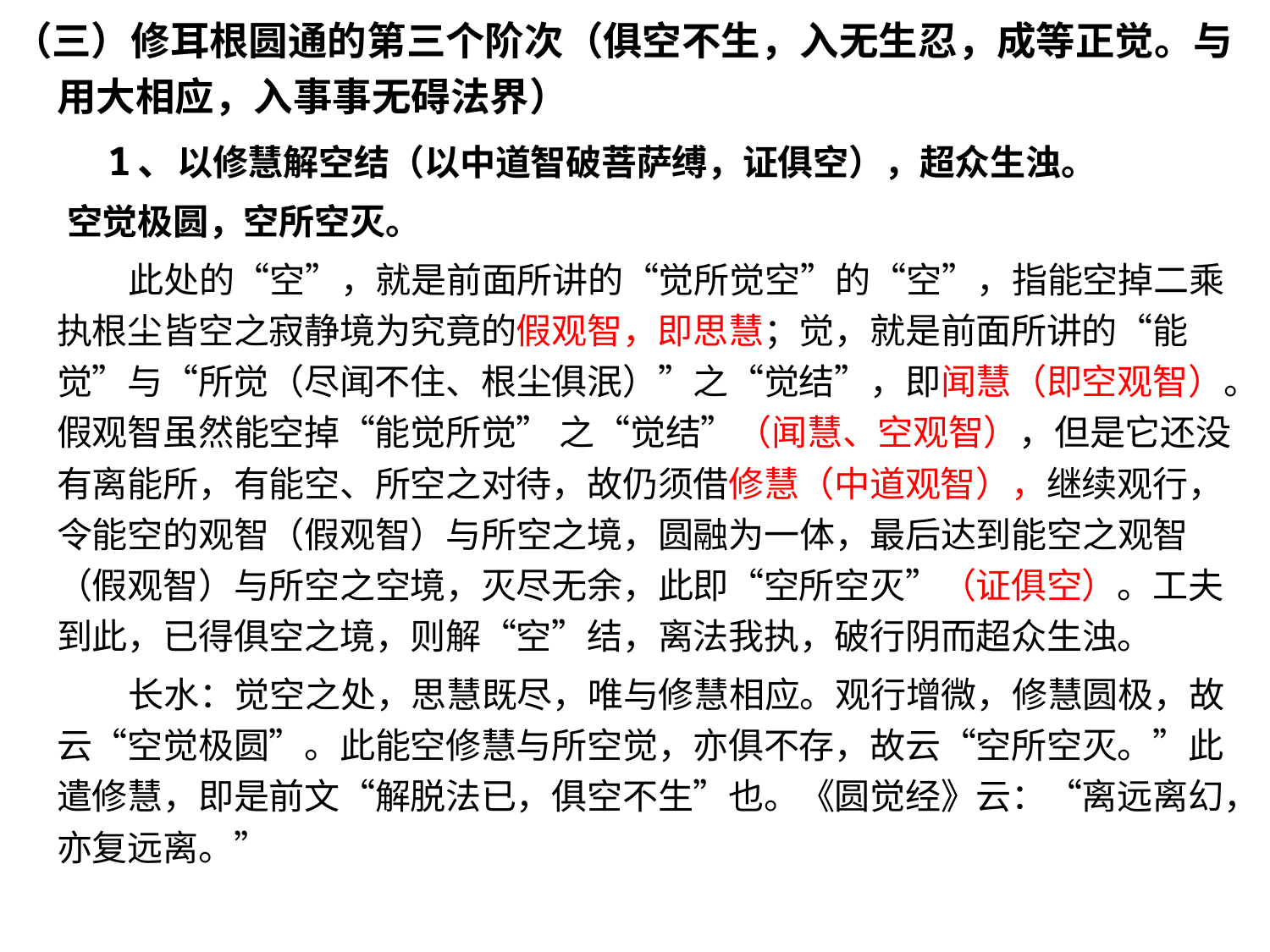

（三）修耳根圆通的第三个阶次（俱空不生，入无生忍，成等正觉。与用大相应，入事事无碍法界）
    1、以修慧解空结（以中道智破菩萨缚，证俱空），超众生浊。
      空觉极圆，空所空灭。
              此处的“空”，就是前面所讲的“觉所觉空”的“空”，指能空掉二乘执根尘皆空之寂静境为究竟的假观智，即思慧；觉，就是前面所讲的“能觉”与“所觉（尽闻不住、根尘俱泯）”之“觉结”，即闻慧（即空观智）。假观智虽然能空掉“能觉所觉” 之“觉结”（闻慧、空观智），但是它还没有离能所，有能空、所空之对待，故仍须借修慧（中道观智），继续观行，令能空的观智（假观智）与所空之境，圆融为一体，最后达到能空之观智（假观智）与所空之空境，灭尽无余，此即“空所空灭”（证俱空）。工夫到此，已得俱空之境，则解“空”结，离法我执，破行阴而超众生浊。
              长水：觉空之处，思慧既尽，唯与修慧相应。观行增微，修慧圆极，故云“空觉极圆”。此能空修慧与所空觉，亦俱不存，故云“空所空灭。”此遣修慧，即是前文“解脱法已，俱空不生”也。《圆觉经》云：“离远离幻，亦复远离。”